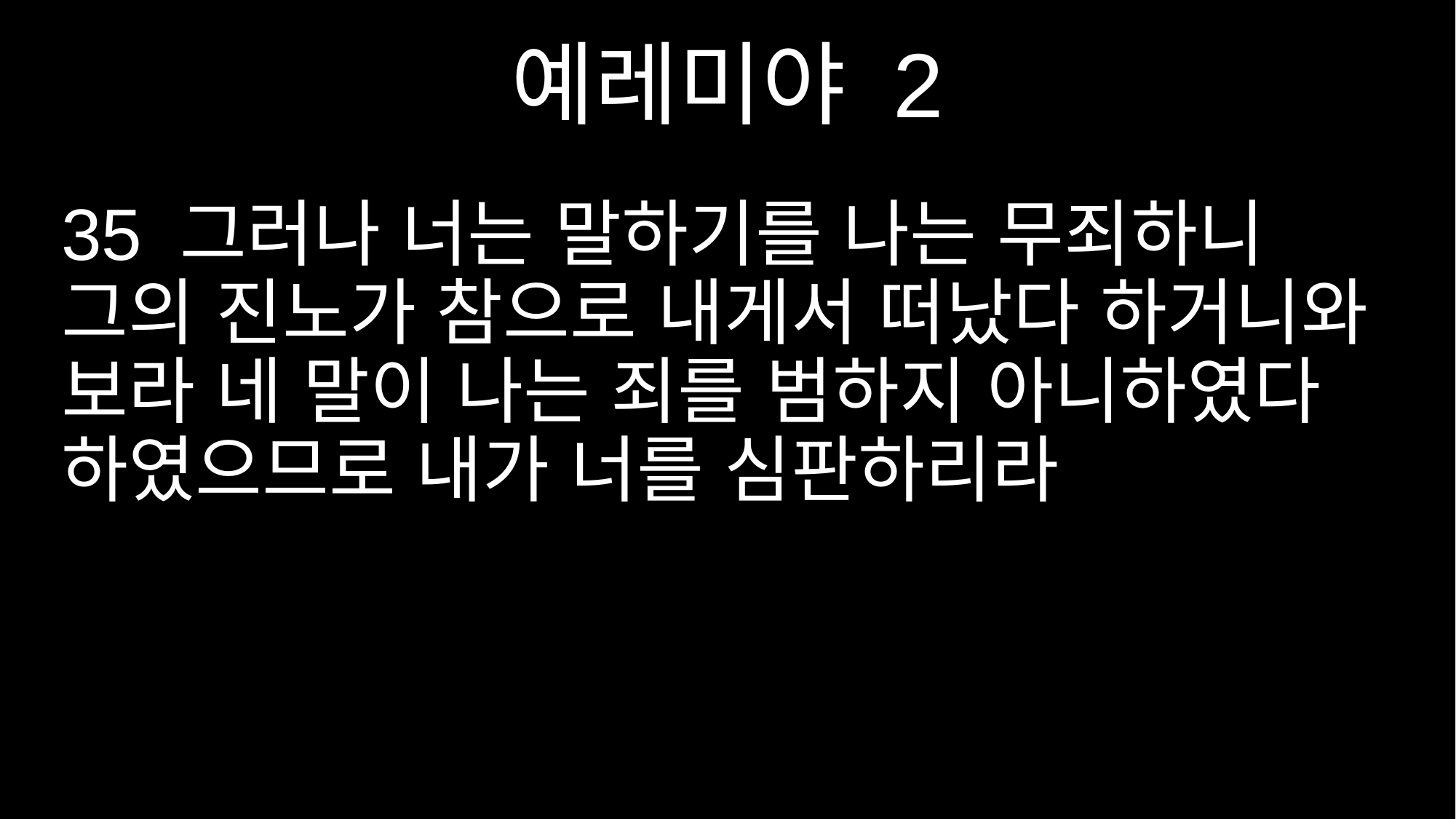

예레미야 2
35 그러나 너는 말하기를 나는 무죄하니 그의 진노가 참으로 내게서 떠났다 하거니와 보라 네 말이 나는 죄를 범하지 아니하였다 하였으므로 내가 너를 심판하리라